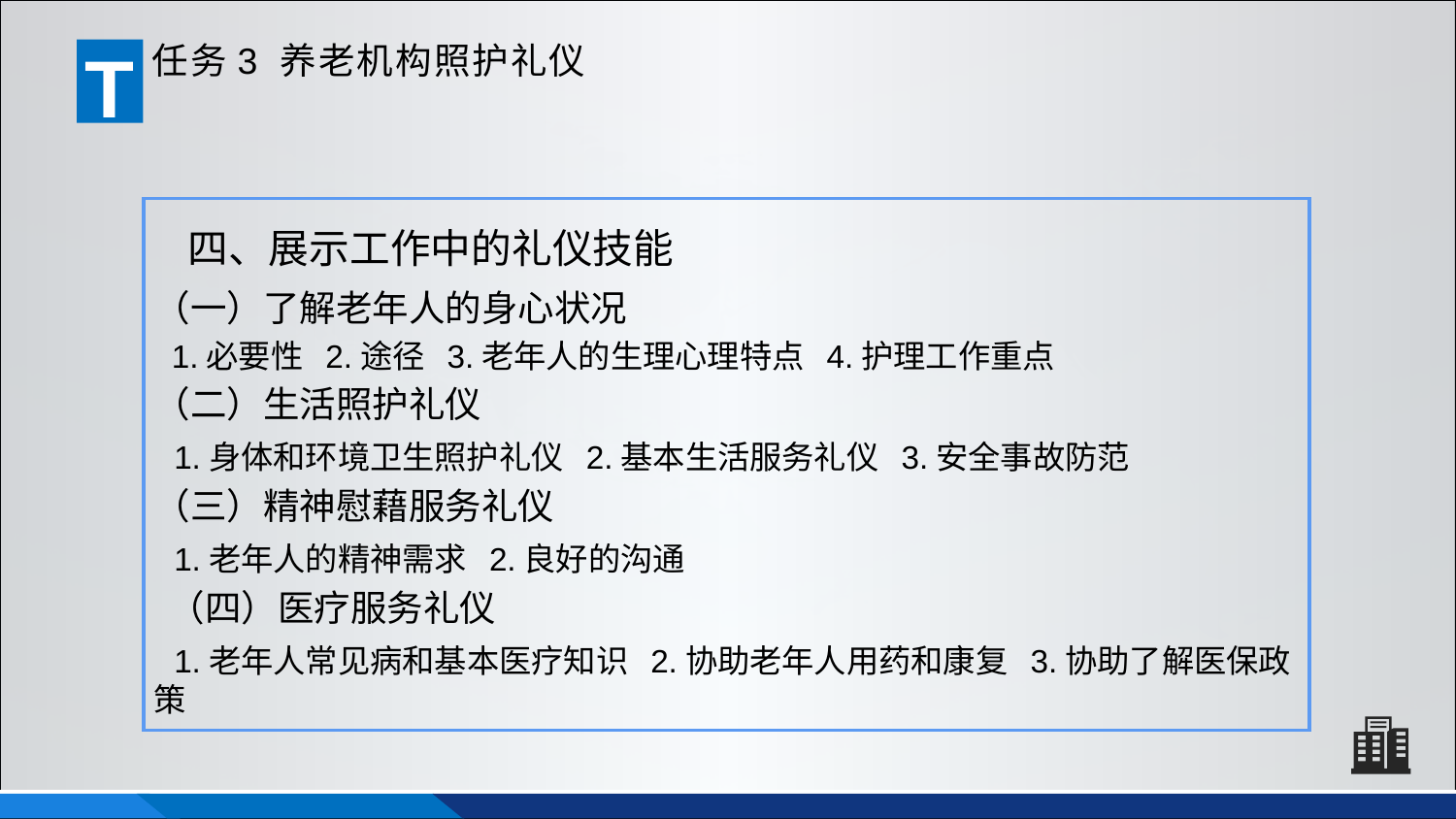

T
任务3 养老机构照护礼仪

四、展示工作中的礼仪技能
（一）了解老年人的身心状况
  1.必要性  2.途径  3.老年人的生理心理特点  4.护理工作重点
（二）生活照护礼仪
  1.身体和环境卫生照护礼仪  2.基本生活服务礼仪  3.安全事故防范
（三）精神慰藉服务礼仪
  1.老年人的精神需求  2.良好的沟通
 （四）医疗服务礼仪
  1.老年人常见病和基本医疗知识  2.协助老年人用药和康复  3.协助了解医保政策